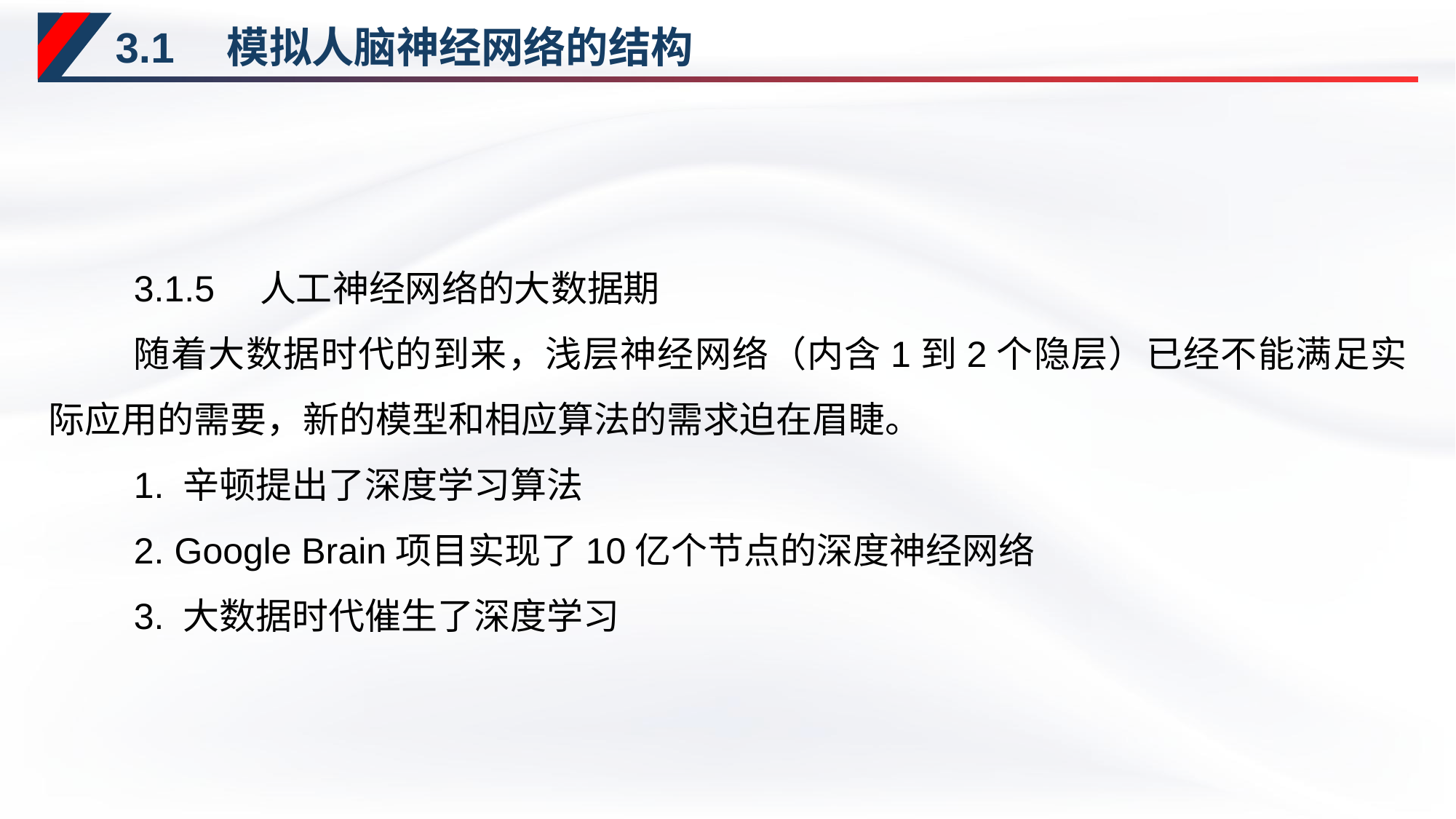

# 3.1　模拟人脑神经网络的结构
3.1.5　人工神经网络的大数据期
随着大数据时代的到来，浅层神经网络（内含1到2个隐层）已经不能满足实际应用的需要，新的模型和相应算法的需求迫在眉睫。
1. 辛顿提出了深度学习算法
2. Google Brain项目实现了10亿个节点的深度神经网络
3. 大数据时代催生了深度学习